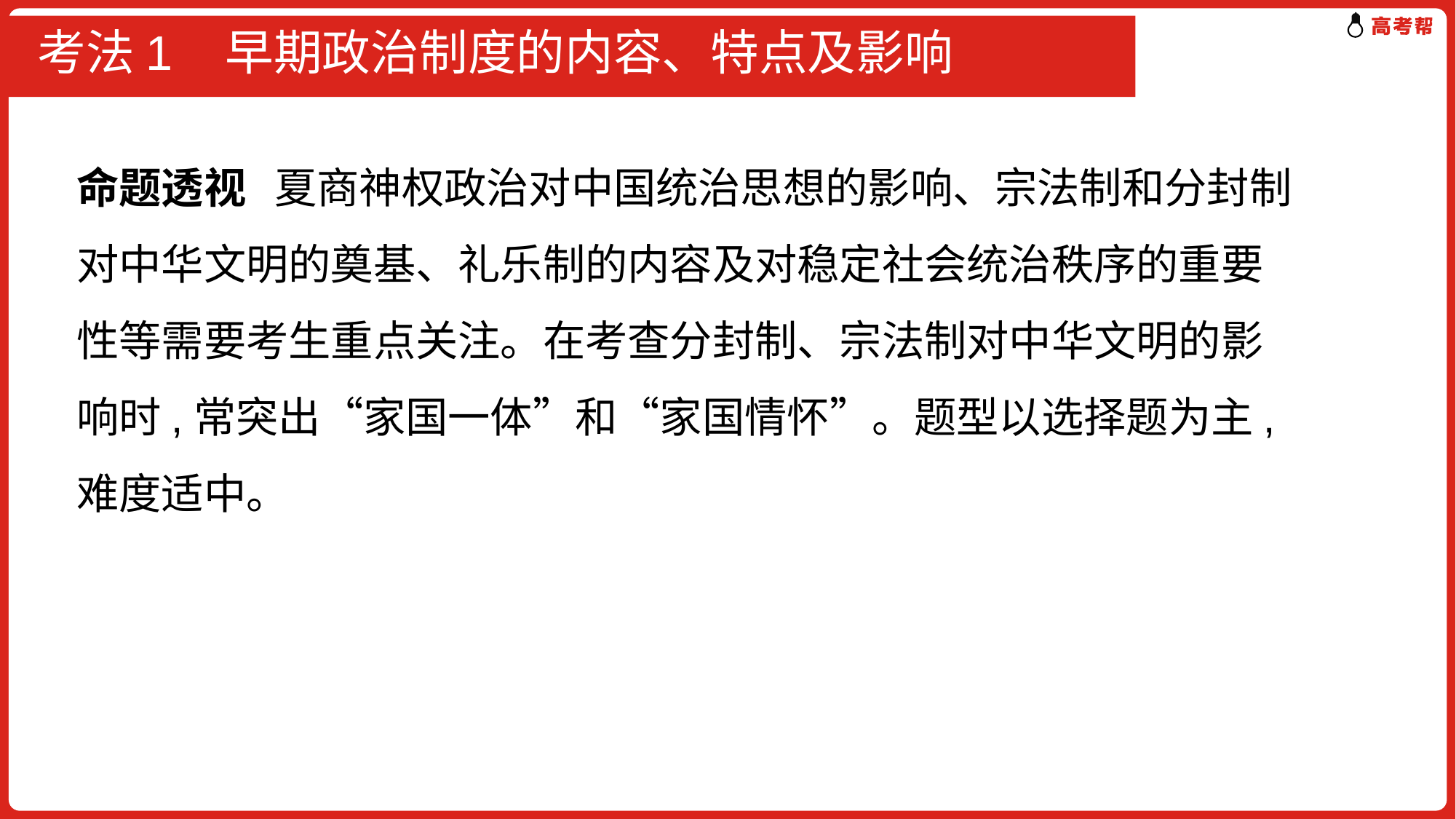

# 考法1   早期政治制度的内容、特点及影响
命题透视   夏商神权政治对中国统治思想的影响、宗法制和分封制对中华文明的奠基、礼乐制的内容及对稳定社会统治秩序的重要性等需要考生重点关注。在考查分封制、宗法制对中华文明的影响时,常突出“家国一体”和“家国情怀”。题型以选择题为主,难度适中。